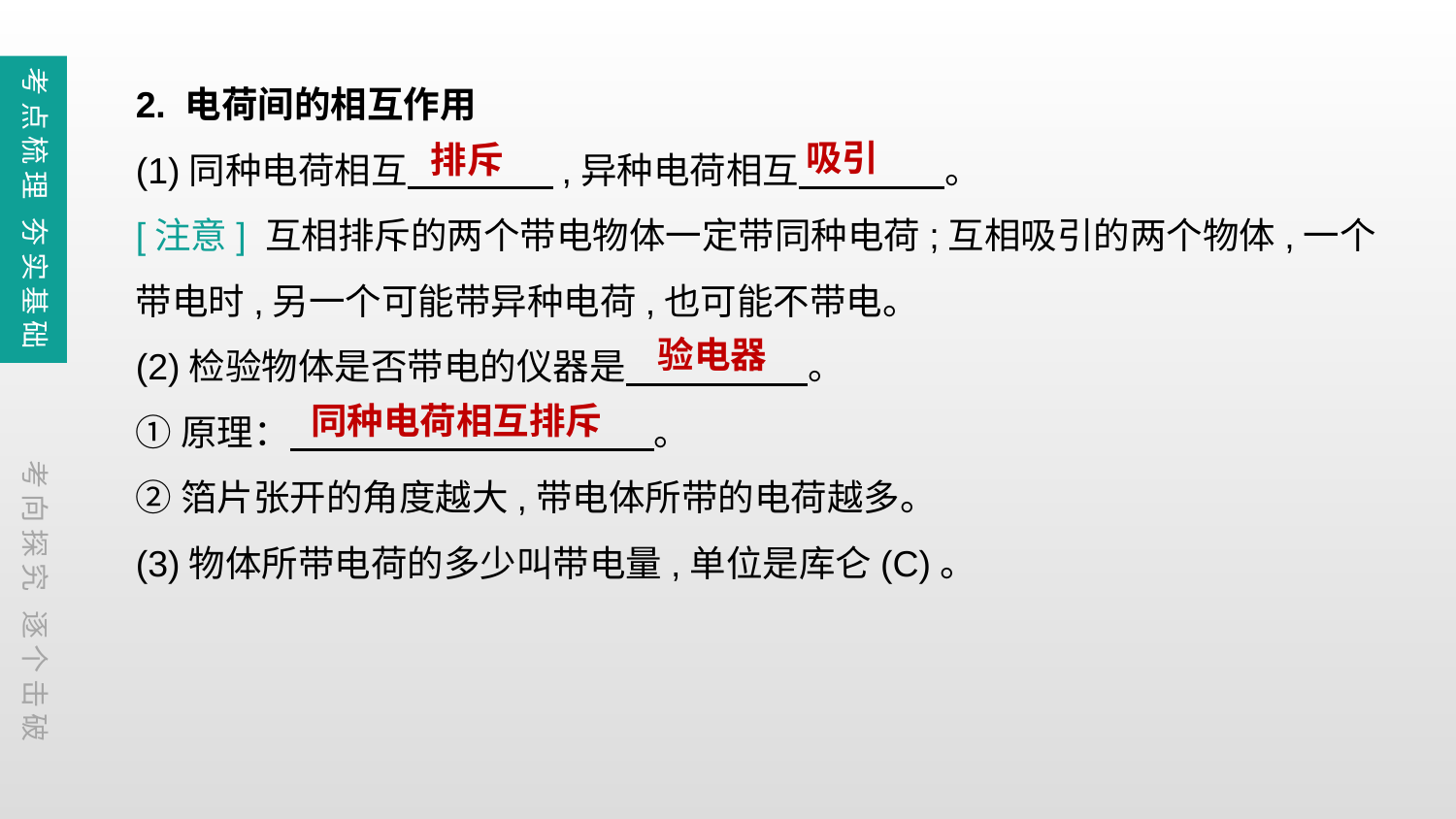

2. 电荷间的相互作用
(1)同种电荷相互　　　　,异种电荷相互　　　　。
[注意] 互相排斥的两个带电物体一定带同种电荷;互相吸引的两个物体,一个带电时,另一个可能带异种电荷,也可能不带电。
(2)检验物体是否带电的仪器是　　　　　。
①原理：　　　　　　　　　　。
②箔片张开的角度越大,带电体所带的电荷越多。
(3)物体所带电荷的多少叫带电量,单位是库仑(C)。

考点梳理 夯实基础
吸引
排斥
验电器
同种电荷相互排斥
考向探究 逐个击破